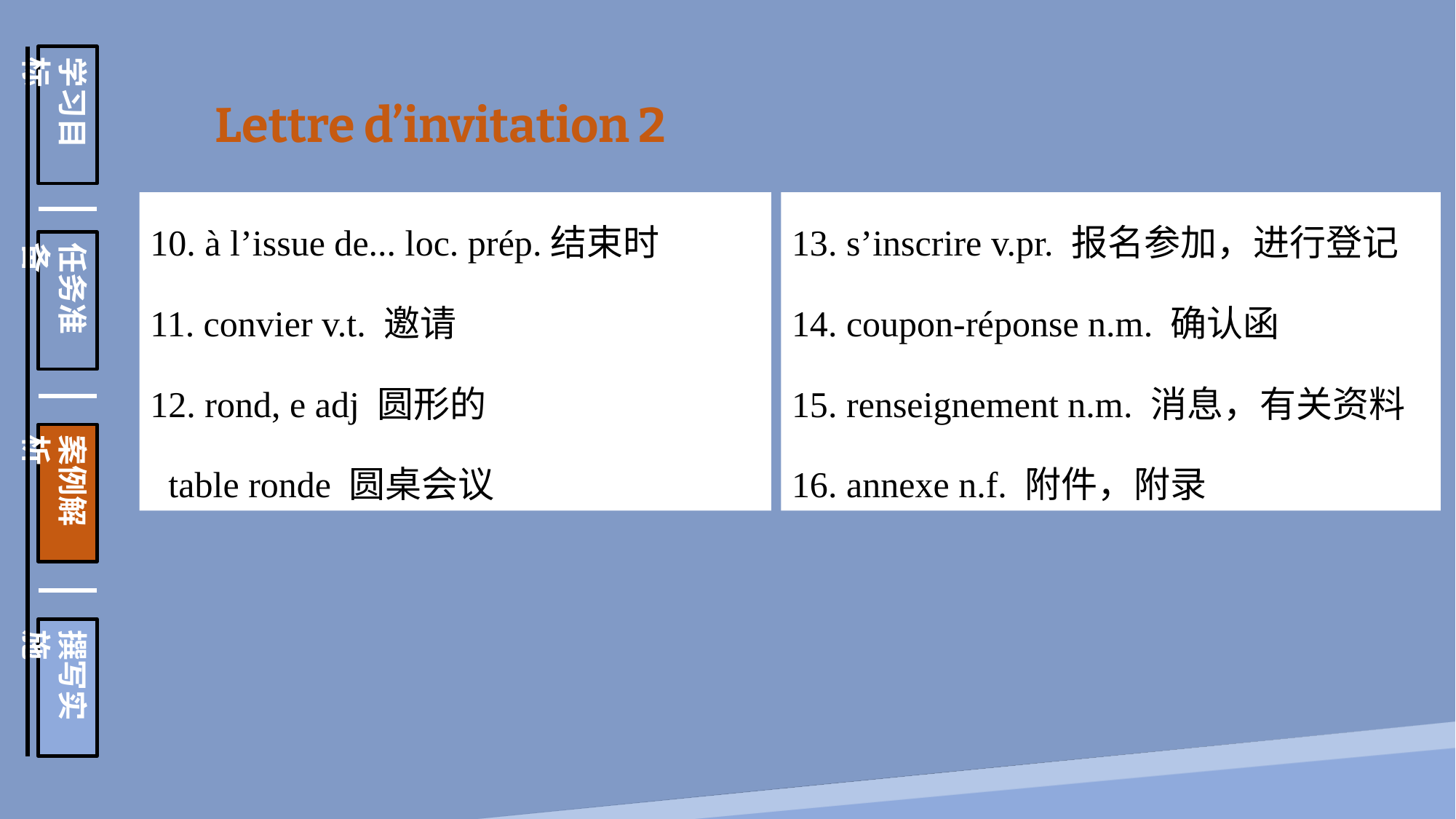

学习目标
任务准备
案例解析
撰写实施
Lettre d’invitation 2
10. à l’issue de... loc. prép.结束时
11. convier v.t. 邀请
12. rond, e adj 圆形的
  table ronde 圆桌会议
13. s’inscrire v.pr. 报名参加，进行登记
14. coupon-réponse n.m. 确认函
15. renseignement n.m. 消息，有关资料
16. annexe n.f. 附件，附录